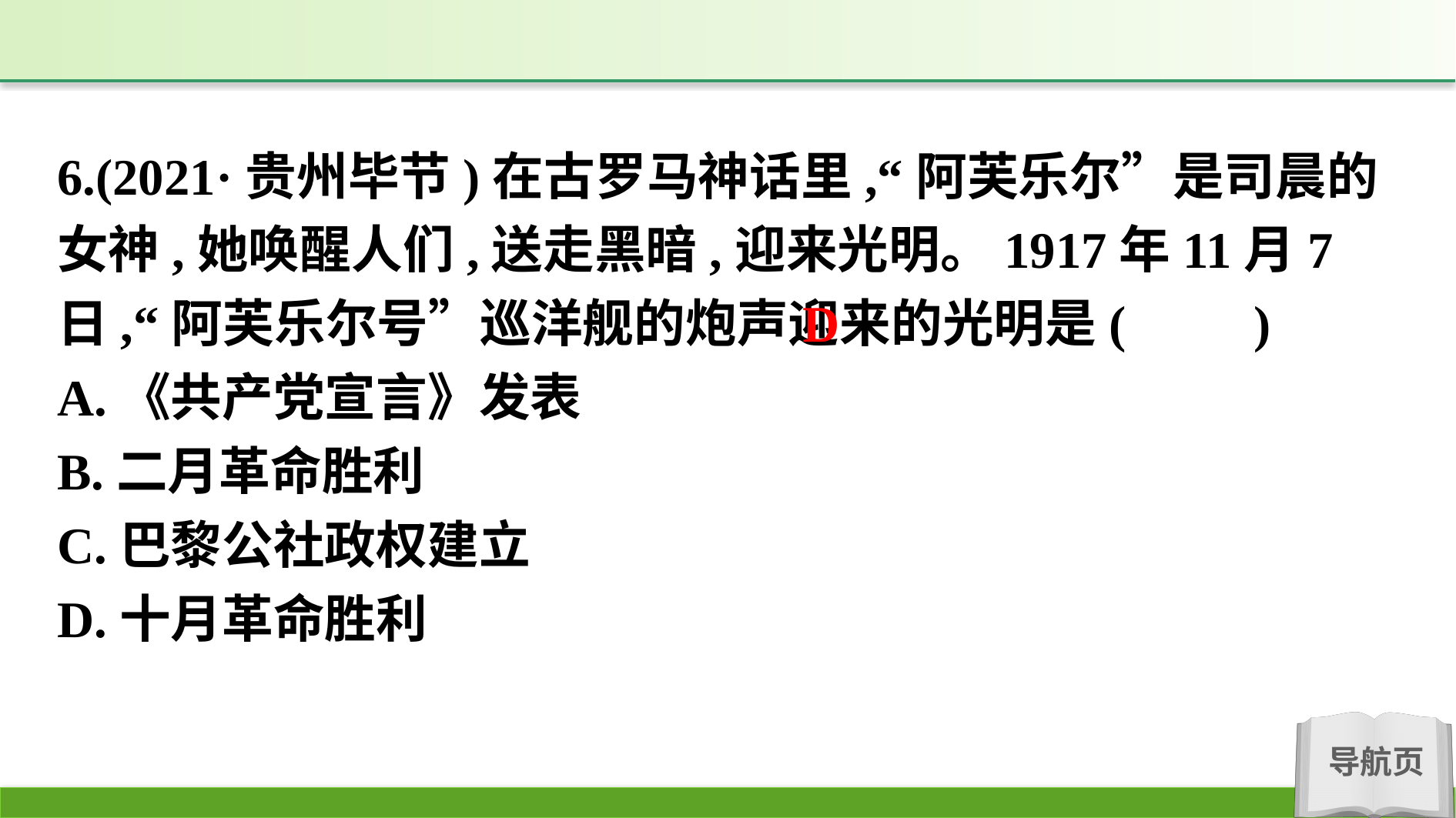

6.(2021·贵州毕节)在古罗马神话里,“阿芙乐尔”是司晨的女神,她唤醒人们,送走黑暗,迎来光明。1917年11月7日,“阿芙乐尔号”巡洋舰的炮声迎来的光明是(　　)
A.《共产党宣言》发表
B.二月革命胜利
C.巴黎公社政权建立
D.十月革命胜利
D